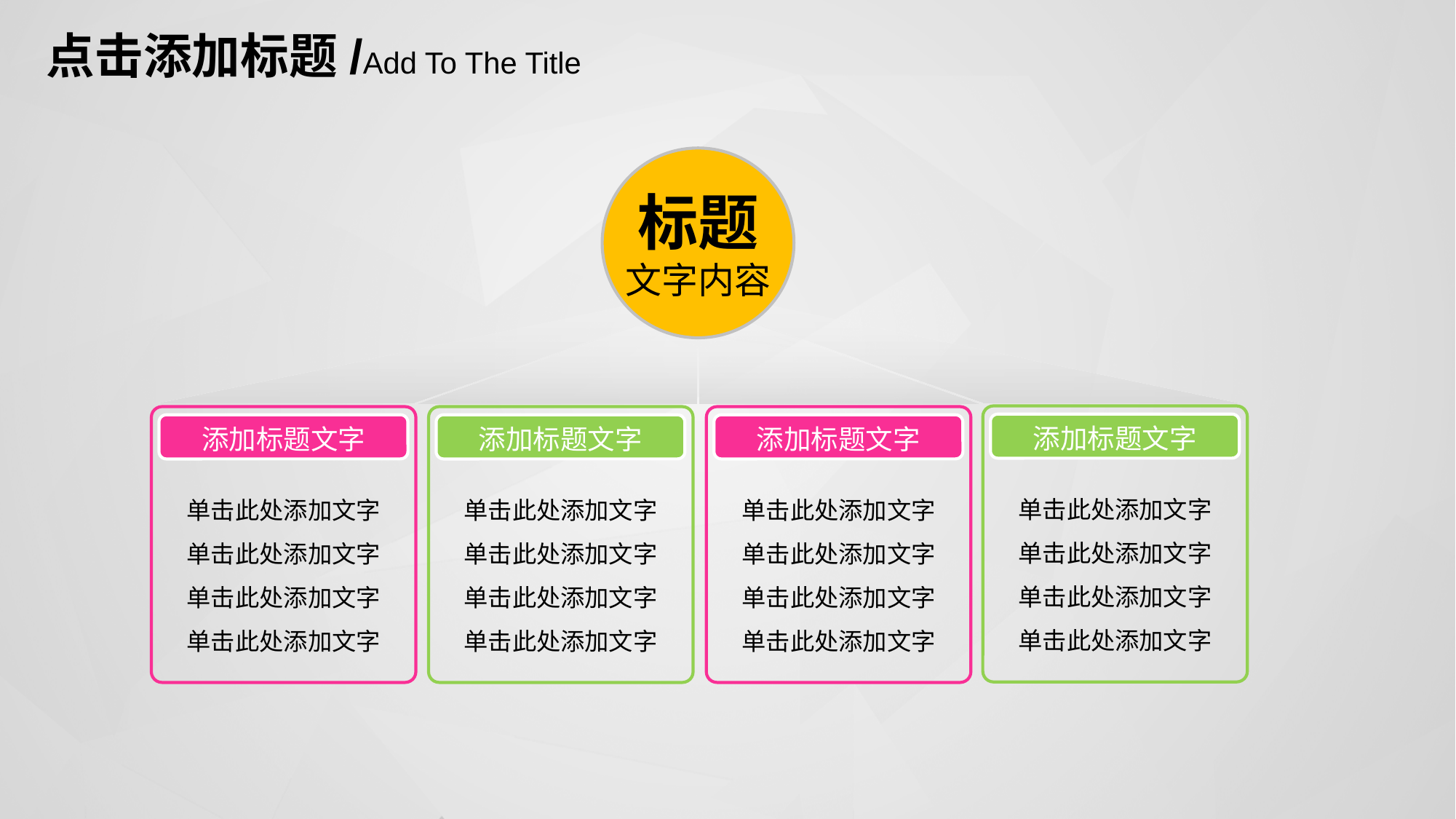

点击添加标题/Add To The Title
标题
文字内容

单击此处添加文字

单击此处添加文字
单击此处添加文字
单击此处添加文字
单击此处添加文字
单击此处添加文字

单击此处添加文字
单击此处添加文字
单击此处添加文字
单击此处添加文字
单击此处添加文字

单击此处添加文字
单击此处添加文字
单击此处添加文字
单击此处添加文字
单击此处添加文字

单击此处添加文字
单击此处添加文字
单击此处添加文字
单击此处添加文字
添加标题文字
添加标题文字
添加标题文字
添加标题文字